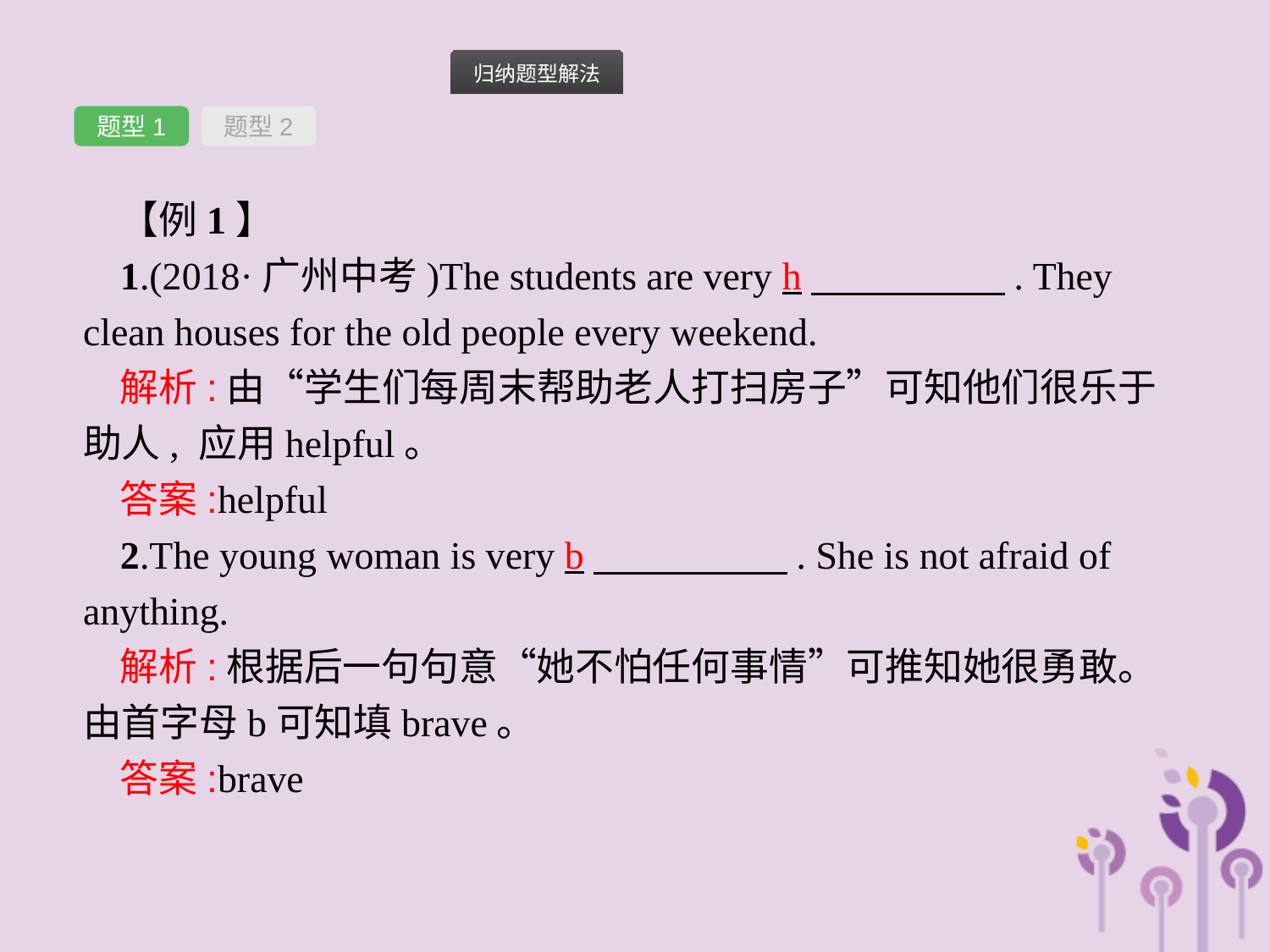

题型1
题型2
【例1】
1.(2018·广州中考)The students are very h　　　　　. They clean houses for the old people every weekend.
解析:由“学生们每周末帮助老人打扫房子”可知他们很乐于助人, 应用helpful。
答案:helpful
2.The young woman is very b　　　　　. She is not afraid of anything.
解析:根据后一句句意“她不怕任何事情”可推知她很勇敢。由首字母b可知填brave。
答案:brave